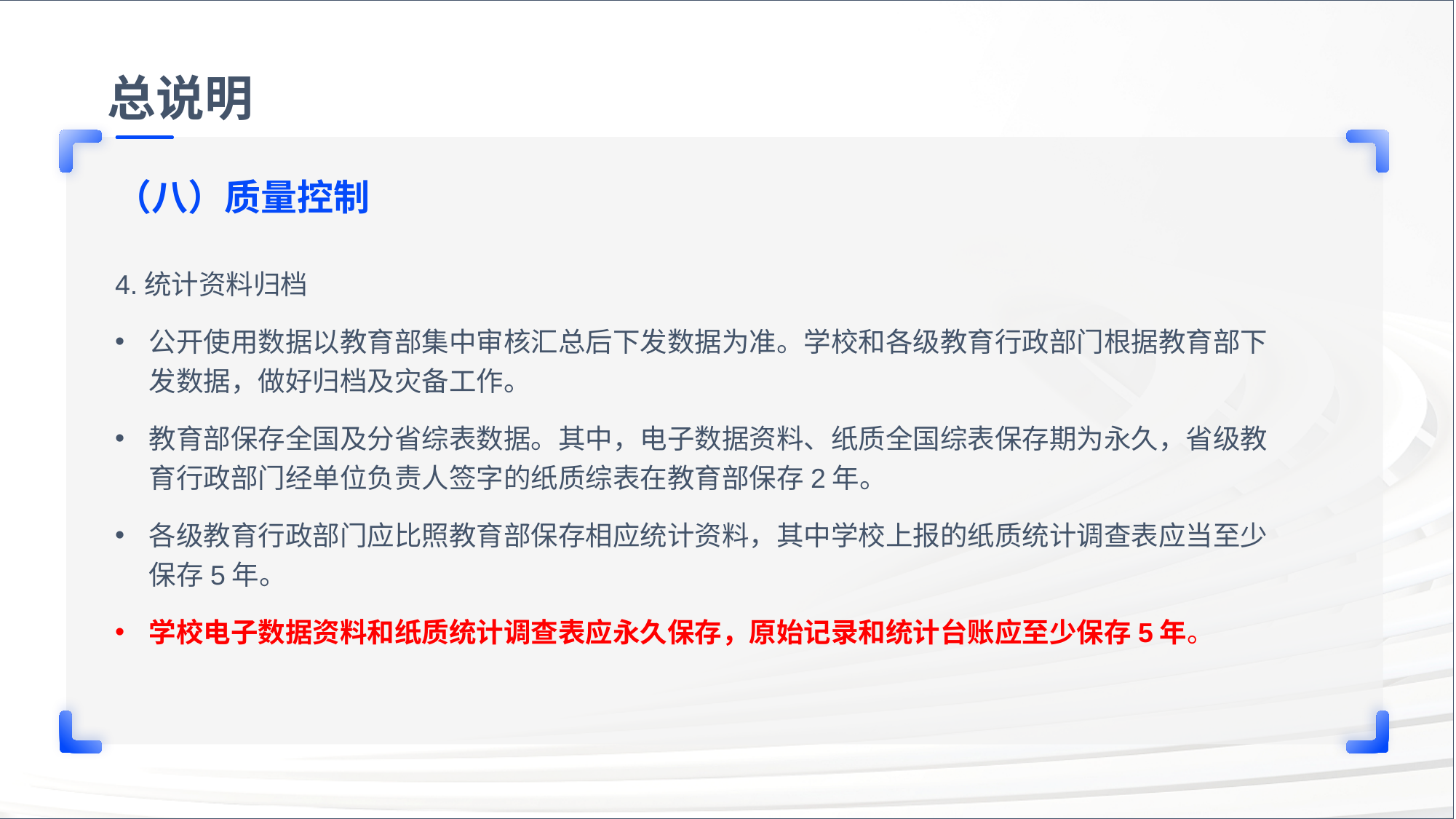

总说明
（八）质量控制

4.统计资料归档
公开使用数据以教育部集中审核汇总后下发数据为准。学校和各级教育行政部门根据教育部下发数据，做好归档及灾备工作。
教育部保存全国及分省综表数据。其中，电子数据资料、纸质全国综表保存期为永久，省级教育行政部门经单位负责人签字的纸质综表在教育部保存2年。
各级教育行政部门应比照教育部保存相应统计资料，其中学校上报的纸质统计调查表应当至少保存5年。
学校电子数据资料和纸质统计调查表应永久保存，原始记录和统计台账应至少保存5年。